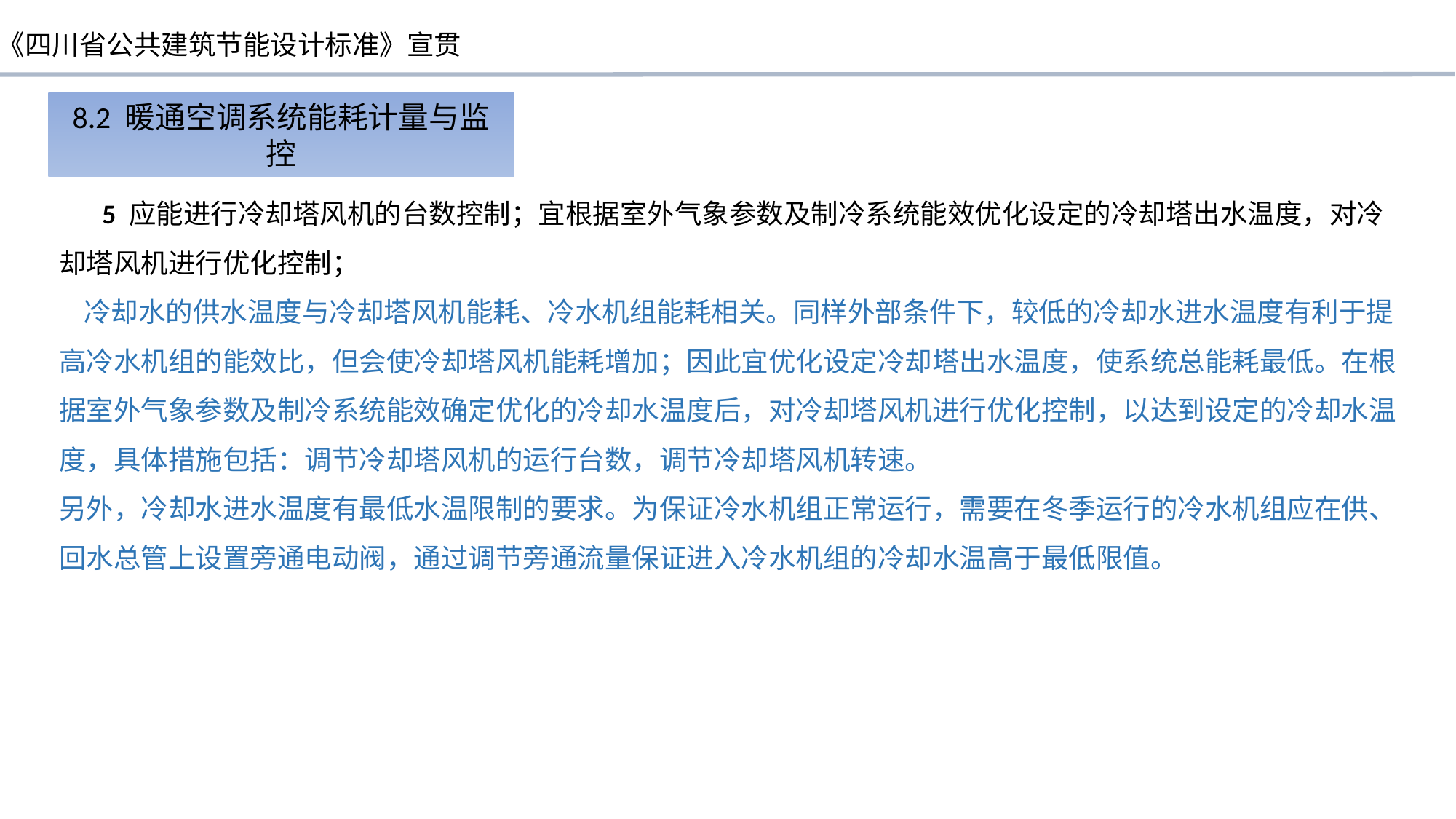

8.2 暖通空调系统能耗计量与监控
       5 应能进行冷却塔风机的台数控制；宜根据室外气象参数及制冷系统能效优化设定的冷却塔出水温度，对冷却塔风机进行优化控制；
   冷却水的供水温度与冷却塔风机能耗、冷水机组能耗相关。同样外部条件下，较低的冷却水进水温度有利于提高冷水机组的能效比，但会使冷却塔风机能耗增加；因此宜优化设定冷却塔出水温度，使系统总能耗最低。在根据室外气象参数及制冷系统能效确定优化的冷却水温度后，对冷却塔风机进行优化控制，以达到设定的冷却水温度，具体措施包括：调节冷却塔风机的运行台数，调节冷却塔风机转速。
另外，冷却水进水温度有最低水温限制的要求。为保证冷水机组正常运行，需要在冬季运行的冷水机组应在供、回水总管上设置旁通电动阀，通过调节旁通流量保证进入冷水机组的冷却水温高于最低限值。